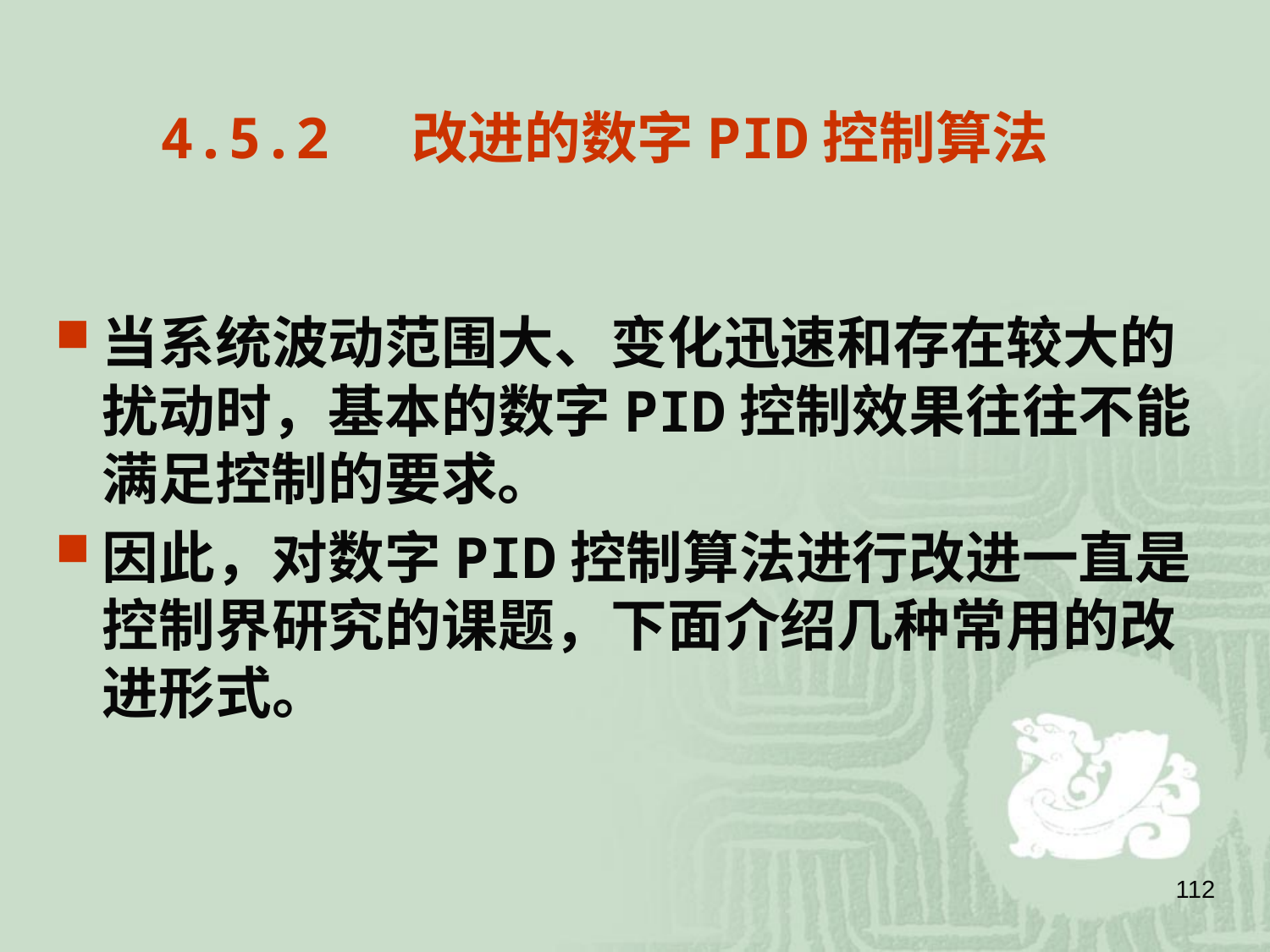

4.5.2  改进的数字PID控制算法

当系统波动范围大、变化迅速和存在较大的扰动时，基本的数字PID控制效果往往不能满足控制的要求。
因此，对数字PID控制算法进行改进一直是控制界研究的课题，下面介绍几种常用的改进形式。

112